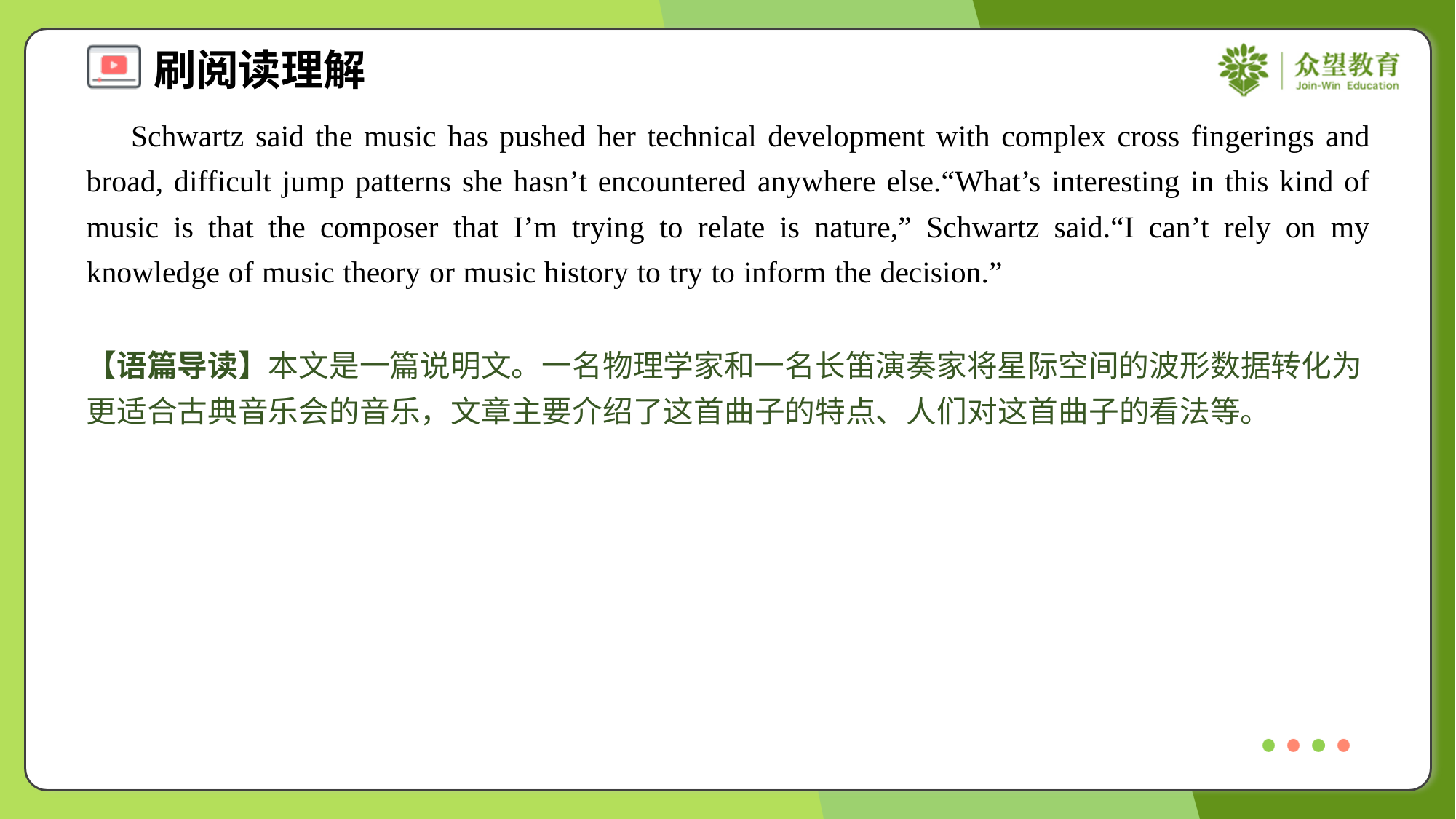

Schwartz said the music has pushed her technical development with complex cross fingerings and broad, difficult jump patterns she hasn’t encountered anywhere else.“What’s interesting in this kind of music is that the composer that I’m trying to relate is nature,” Schwartz said.“I can’t rely on my knowledge of music theory or music history to try to inform the decision.”
【语篇导读】本文是一篇说明文。一名物理学家和一名长笛演奏家将星际空间的波形数据转化为更适合古典音乐会的音乐，文章主要介绍了这首曲子的特点、人们对这首曲子的看法等。